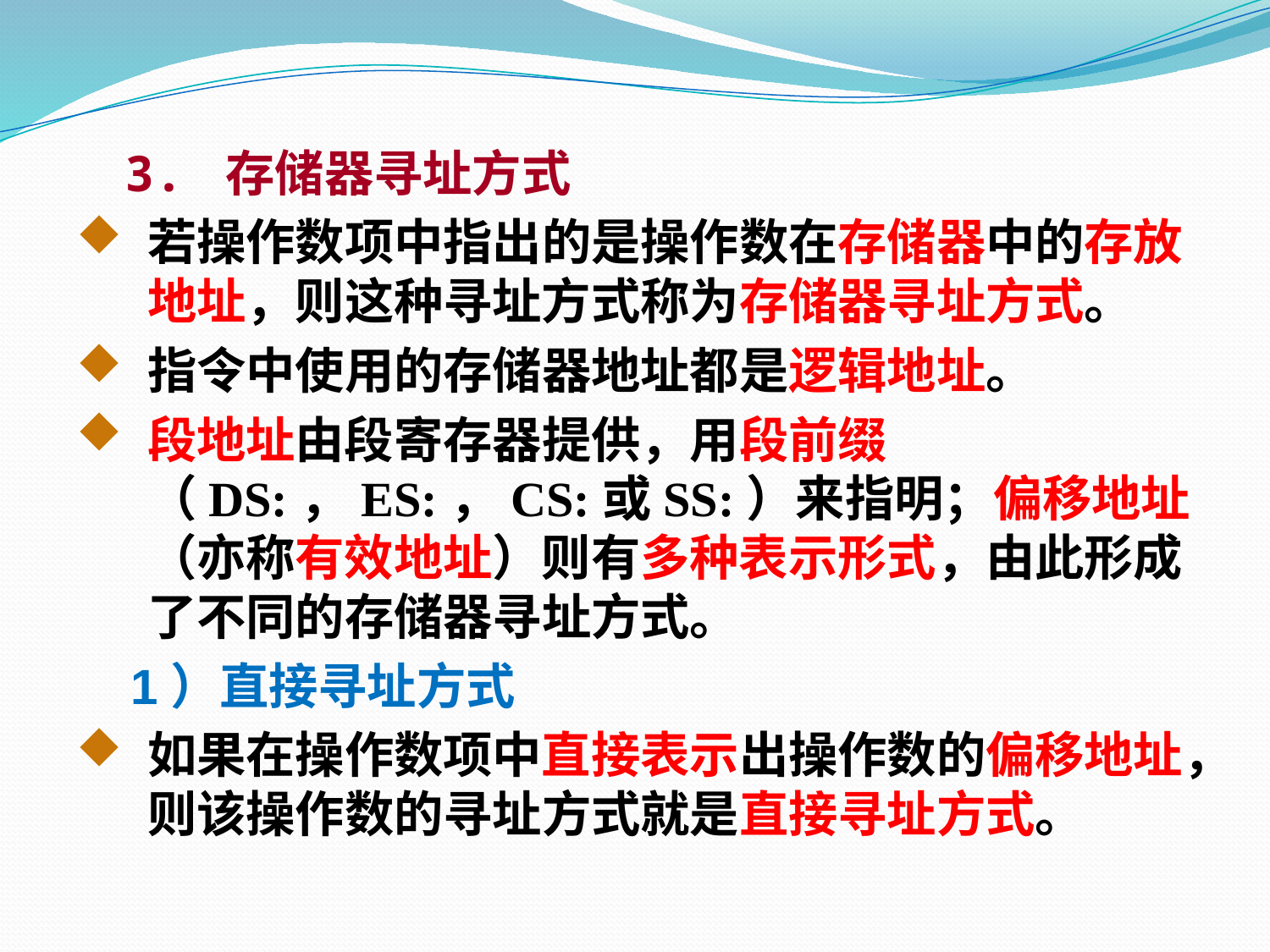

3. 存储器寻址方式
若操作数项中指出的是操作数在存储器中的存放地址，则这种寻址方式称为存储器寻址方式。
指令中使用的存储器地址都是逻辑地址。
段地址由段寄存器提供，用段前缀（DS:，ES:，CS:或SS:）来指明；偏移地址（亦称有效地址）则有多种表示形式，由此形成了不同的存储器寻址方式。
    1）直接寻址方式
如果在操作数项中直接表示出操作数的偏移地址，则该操作数的寻址方式就是直接寻址方式。